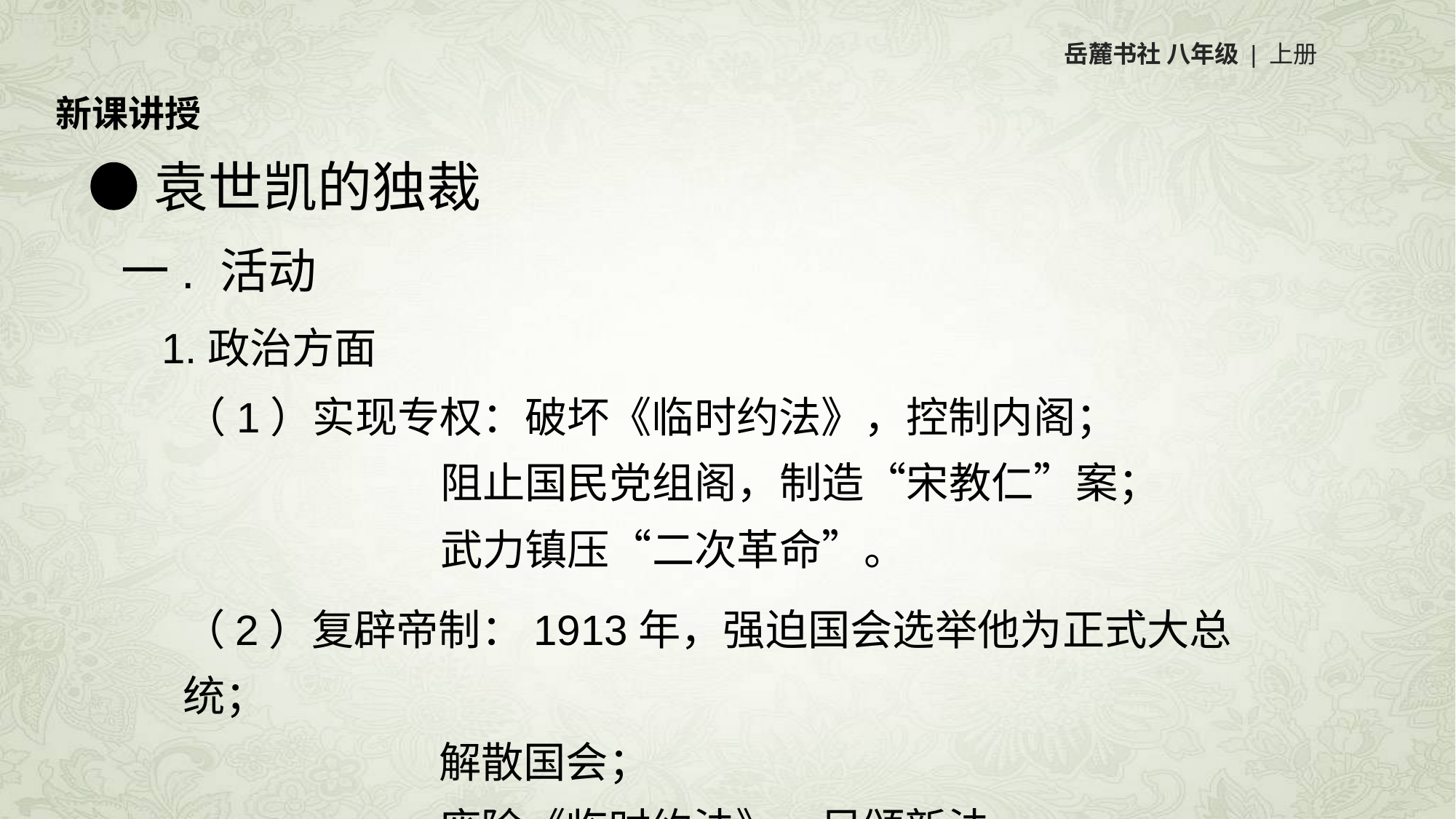

岳麓书社 八年级 | 上册
新课讲授
袁世凯的独裁

一. 活动
1.政治方面
（1）实现专权：破坏《临时约法》，控制内阁；
                          阻止国民党组阁，制造“宋教仁”案；
                          武力镇压“二次革命”。
（2）复辟帝制：1913年，强迫国会选举他为正式大总统；
                          解散国会；
                          废除《临时约法》，另颁新法。